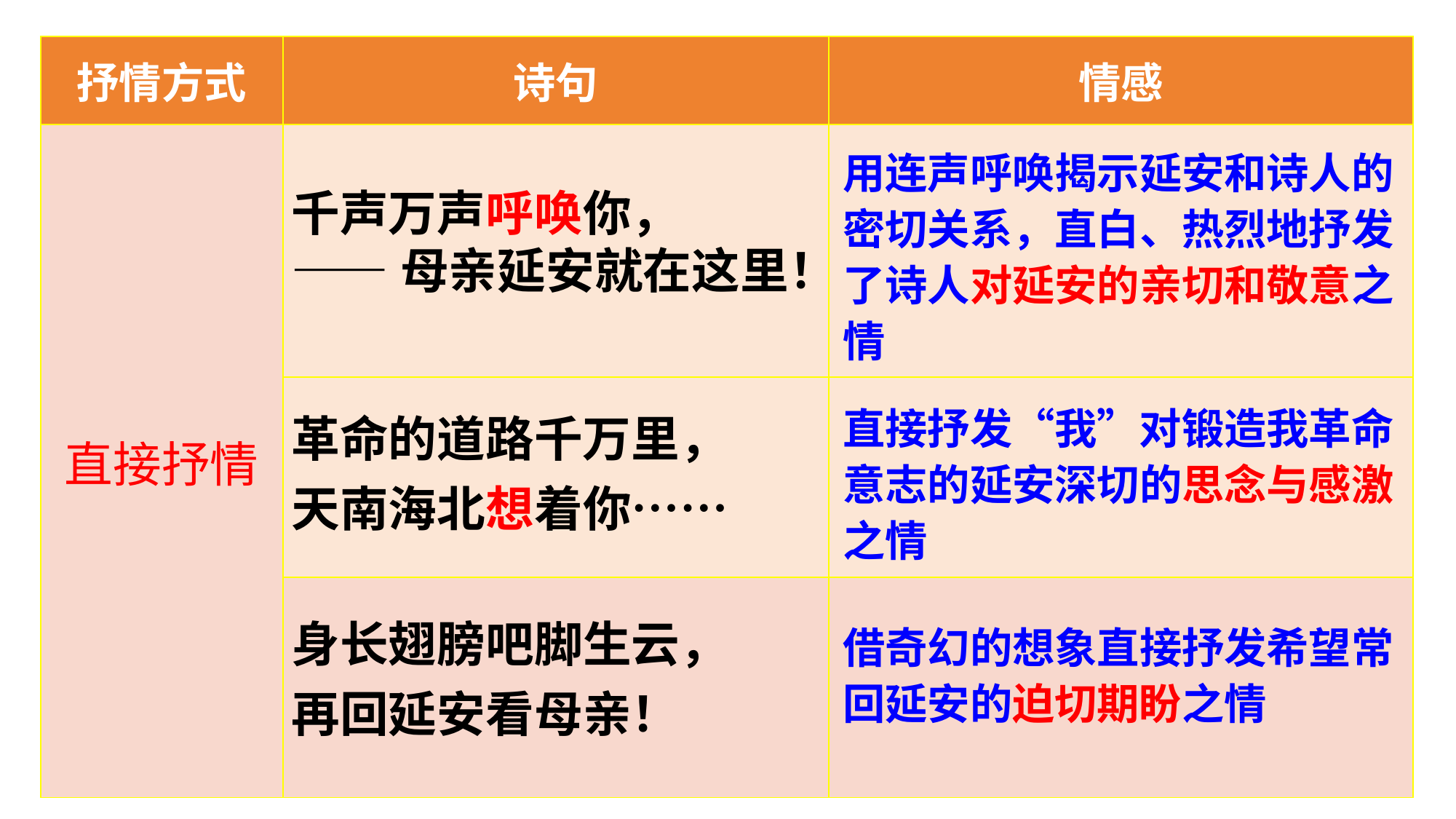

| 抒情方式 | 诗句 | 情感 |
| --- | --- | --- |
| 直接抒情 |  |  |
|  |  |  |
|  |  |  |
用连声呼唤揭示延安和诗人的密切关系，直白、热烈地抒发了诗人对延安的亲切和敬意之情
千声万声呼唤你，
——母亲延安就在这里！
革命的道路千万里，
天南海北想着你……
直接抒发“我”对锻造我革命意志的延安深切的思念与感激之情
身长翅膀吧脚生云，再回延安看母亲！
借奇幻的想象直接抒发希望常回延安的迫切期盼之情